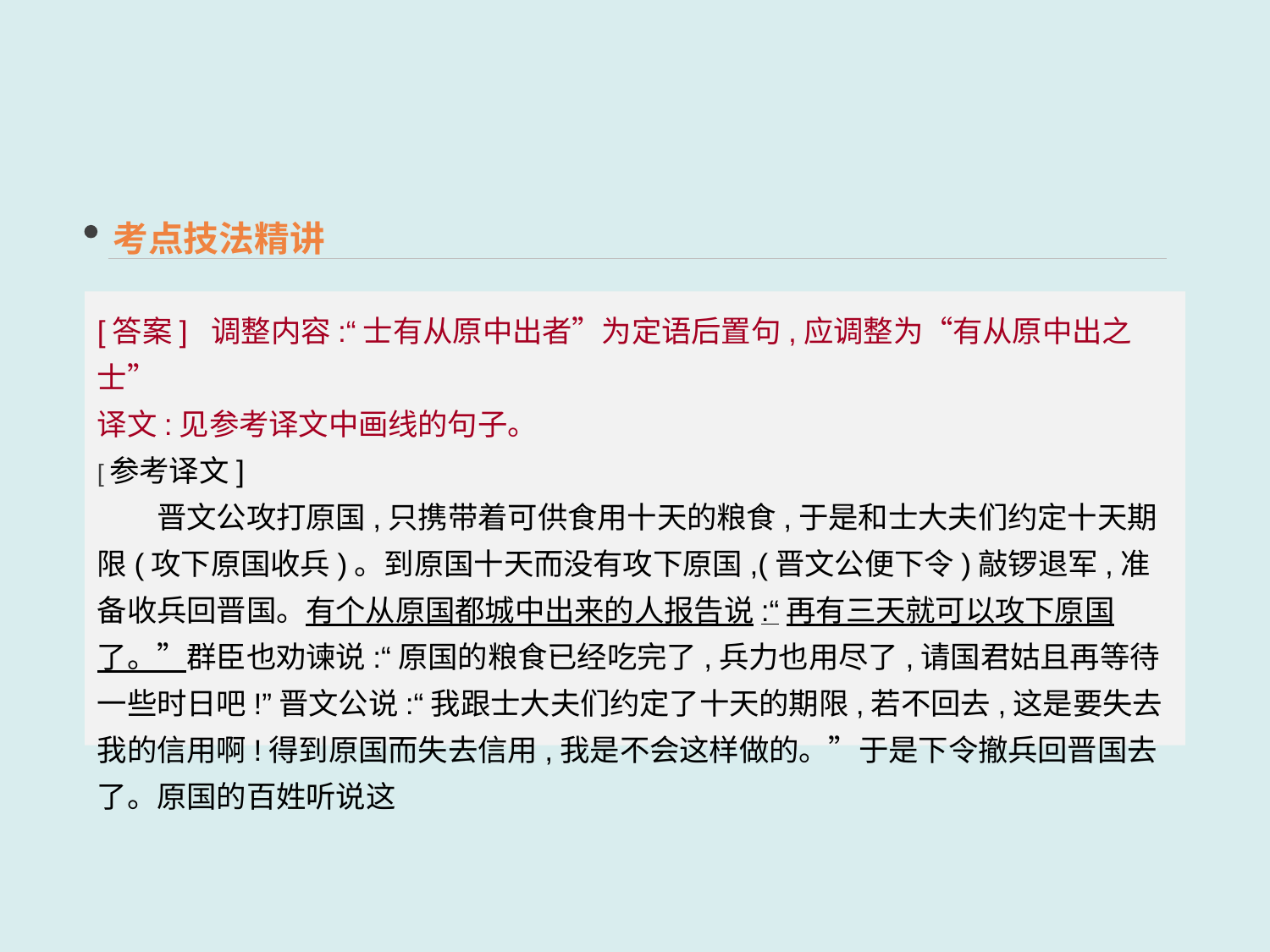

考点技法精讲

[答案]  调整内容:“士有从原中出者”为定语后置句,应调整为“有从原中出之士”
译文:见参考译文中画线的句子。
[参考译文]
　　晋文公攻打原国,只携带着可供食用十天的粮食,于是和士大夫们约定十天期限(攻下原国收兵)。到原国十天而没有攻下原国,(晋文公便下令)敲锣退军,准备收兵回晋国。有个从原国都城中出来的人报告说:“再有三天就可以攻下原国了。”群臣也劝谏说:“原国的粮食已经吃完了,兵力也用尽了,请国君姑且再等待一些时日吧!”晋文公说:“我跟士大夫们约定了十天的期限,若不回去,这是要失去我的信用啊!得到原国而失去信用,我是不会这样做的。”于是下令撤兵回晋国去了。原国的百姓听说这